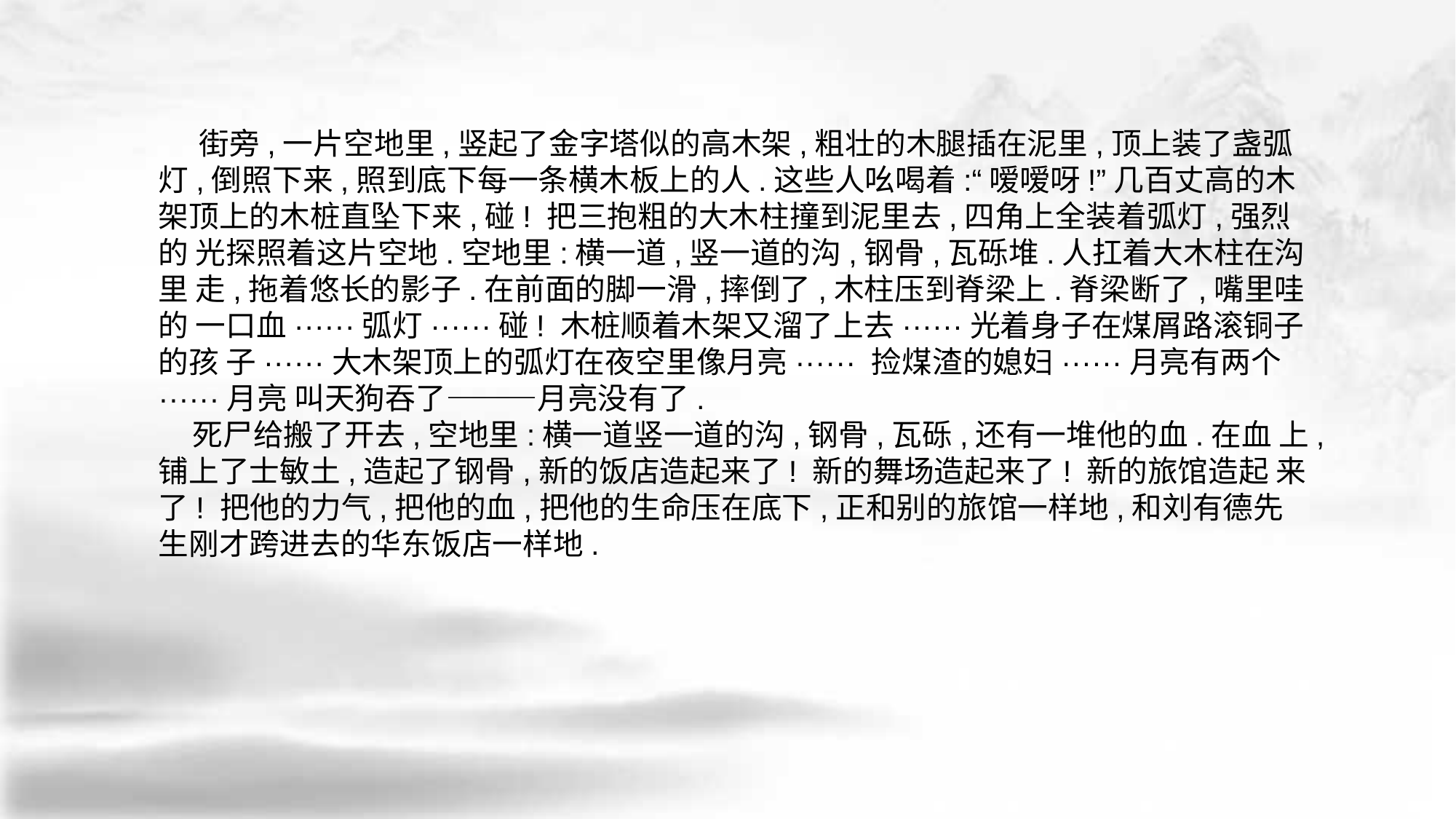

街旁,一片空地里,竖起了金字塔似的高木架,粗壮的木腿插在泥里,顶上装了盏弧 灯,倒照下来,照到底下每一条横木板上的人.这些人吆喝着:“嗳嗳呀!”几百丈高的木 架顶上的木桩直坠下来,碰! 把三抱粗的大木柱撞到泥里去,四角上全装着弧灯,强烈的 光探照着这片空地.空地里:横一道,竖一道的沟,钢骨,瓦砾堆.人扛着大木柱在沟里 走,拖着悠长的影子.在前面的脚一滑,摔倒了,木柱压到脊梁上.脊梁断了,嘴里哇的 一口血······弧灯······碰! 木桩顺着木架又溜了上去······光着身子在煤屑路滚铜子的孩 子······大木架顶上的弧灯在夜空里像月亮······ 捡煤渣的媳妇······月亮有两个······月亮 叫天狗吞了———月亮没有了.
    死尸给搬了开去,空地里:横一道竖一道的沟,钢骨,瓦砾,还有一堆他的血.在血 上,铺上了士敏土,造起了钢骨,新的饭店造起来了! 新的舞场造起来了! 新的旅馆造起 来了! 把他的力气,把他的血,把他的生命压在底下,正和别的旅馆一样地,和刘有德先 生刚才跨进去的华东饭店一样地.